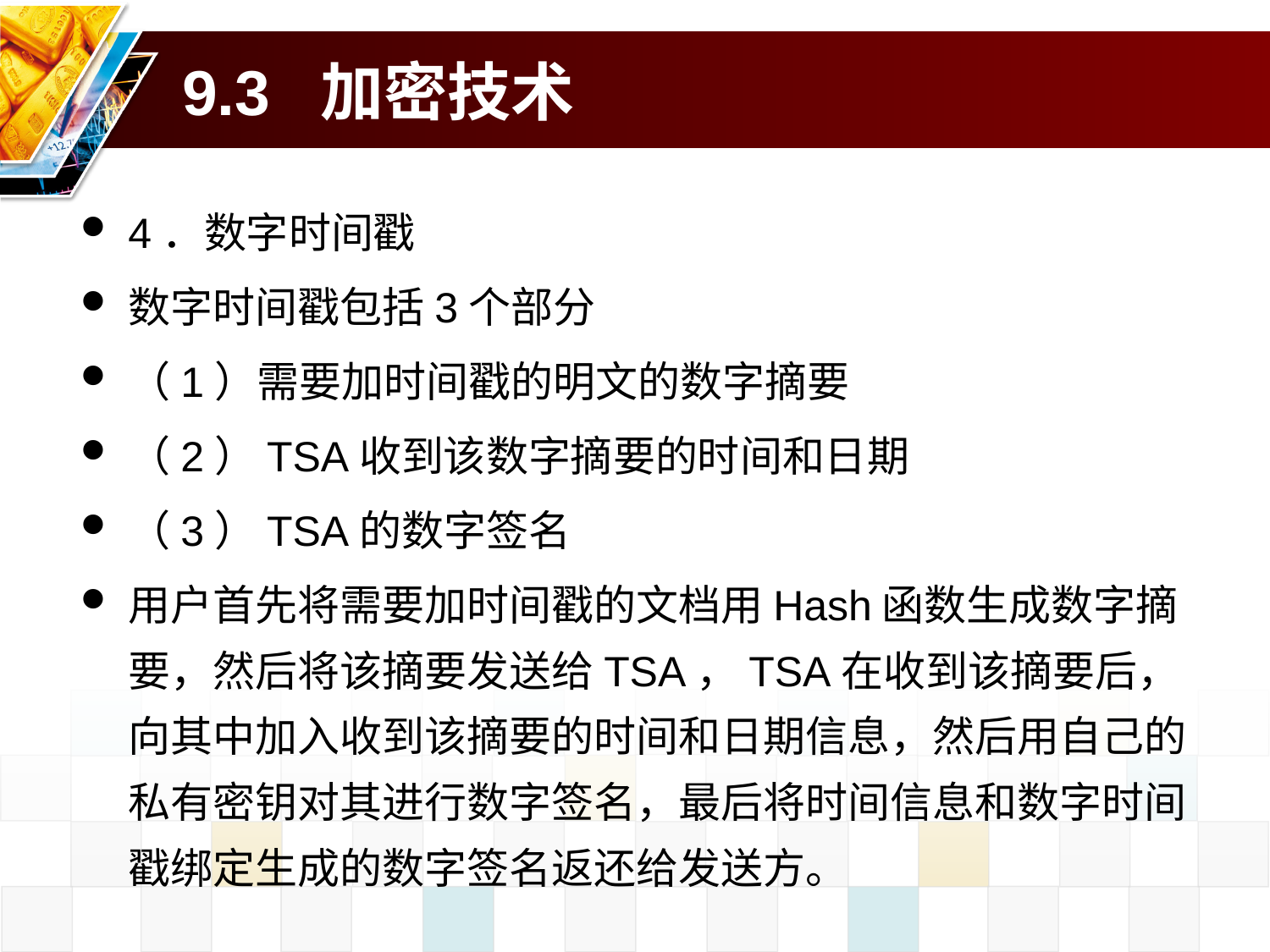

# 9.3  加密技术
4．数字时间戳
数字时间戳包括3个部分
（1）需要加时间戳的明文的数字摘要
（2）TSA收到该数字摘要的时间和日期
（3）TSA的数字签名
用户首先将需要加时间戳的文档用Hash函数生成数字摘要，然后将该摘要发送给TSA，TSA在收到该摘要后，向其中加入收到该摘要的时间和日期信息，然后用自己的私有密钥对其进行数字签名，最后将时间信息和数字时间戳绑定生成的数字签名返还给发送方。